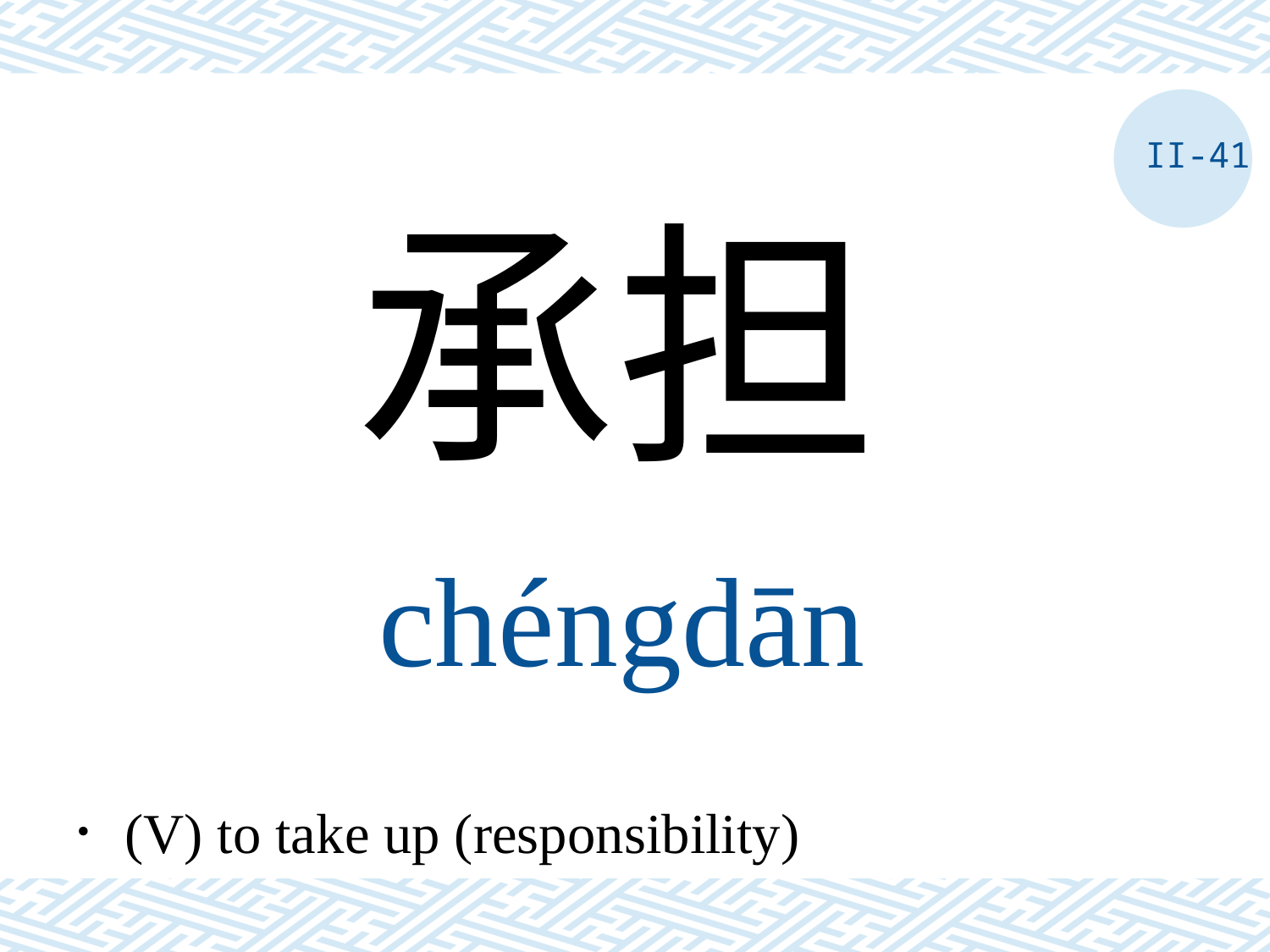

II-41

承担
chéngdān
．(V) to take up (responsibility)